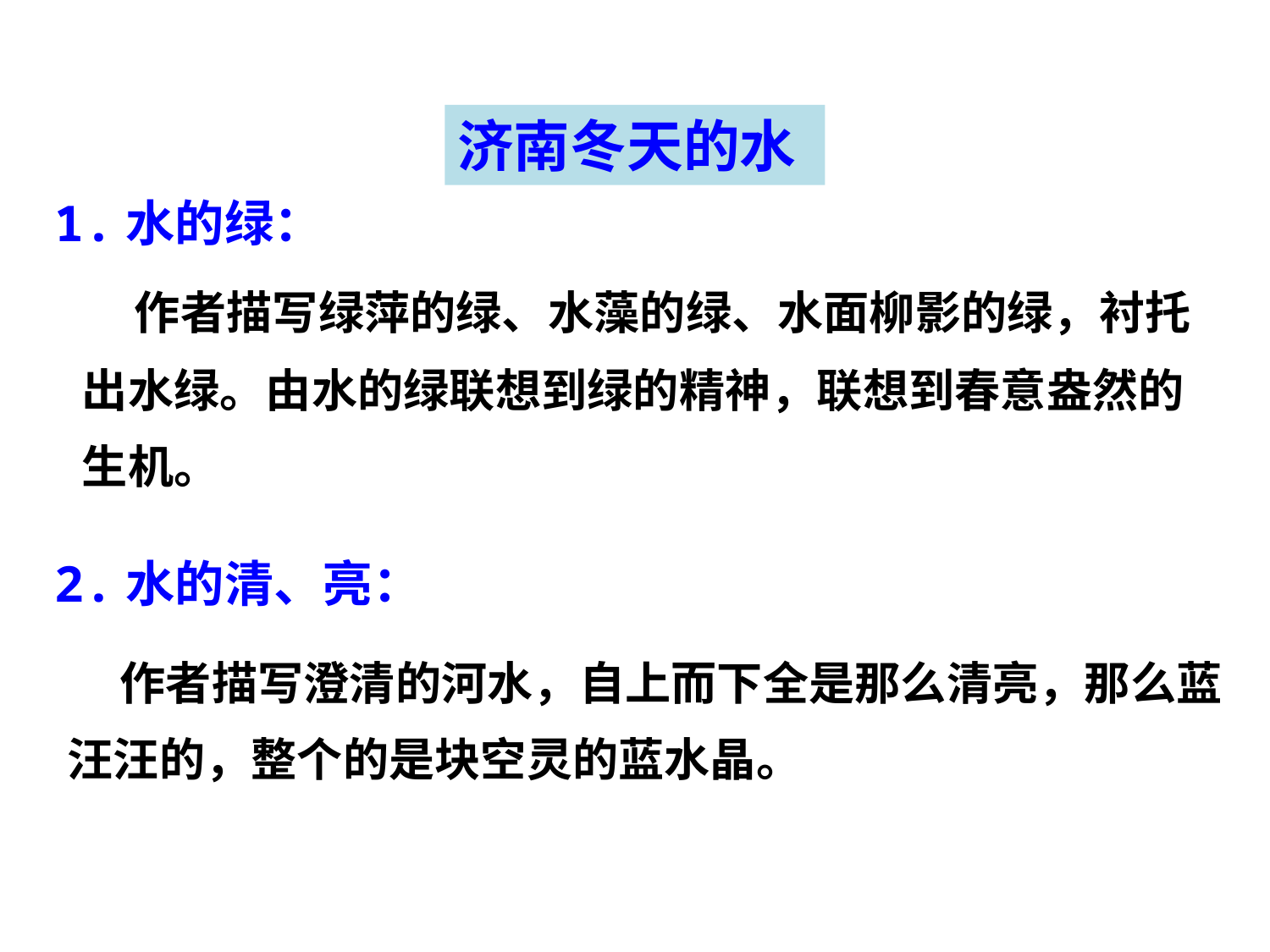

济南冬天的水
1.水的绿：
    作者描写绿萍的绿、水藻的绿、水面柳影的绿，衬托出水绿。由水的绿联想到绿的精神，联想到春意盎然的生机。
2.水的清、亮：
    作者描写澄清的河水，自上而下全是那么清亮，那么蓝汪汪的，整个的是块空灵的蓝水晶。